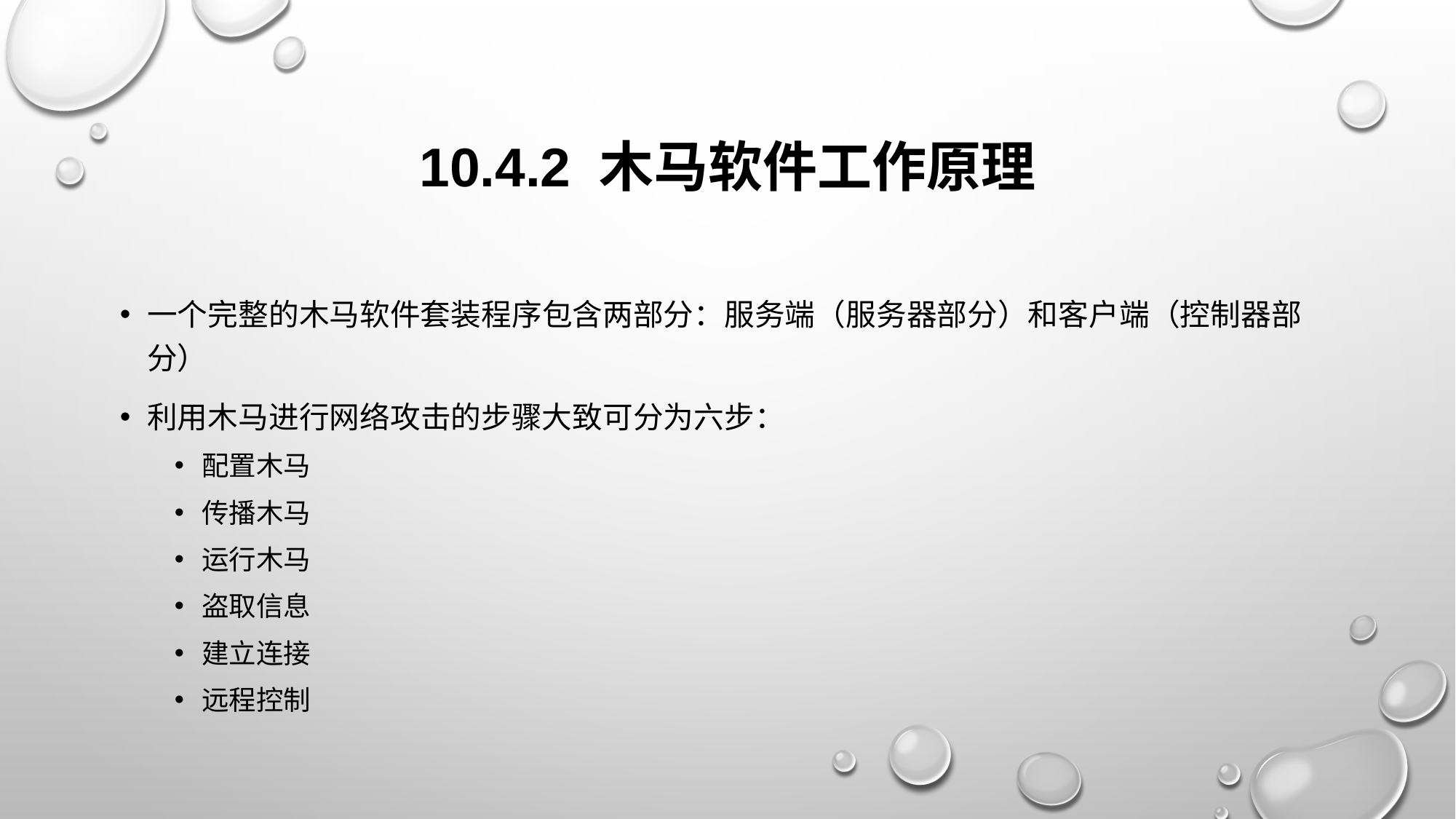

# 10.4.2 木马软件工作原理
一个完整的木马软件套装程序包含两部分：服务端（服务器部分）和客户端（控制器部分）
利用木马进行网络攻击的步骤大致可分为六步：
配置木马
传播木马
运行木马
盗取信息
建立连接
远程控制